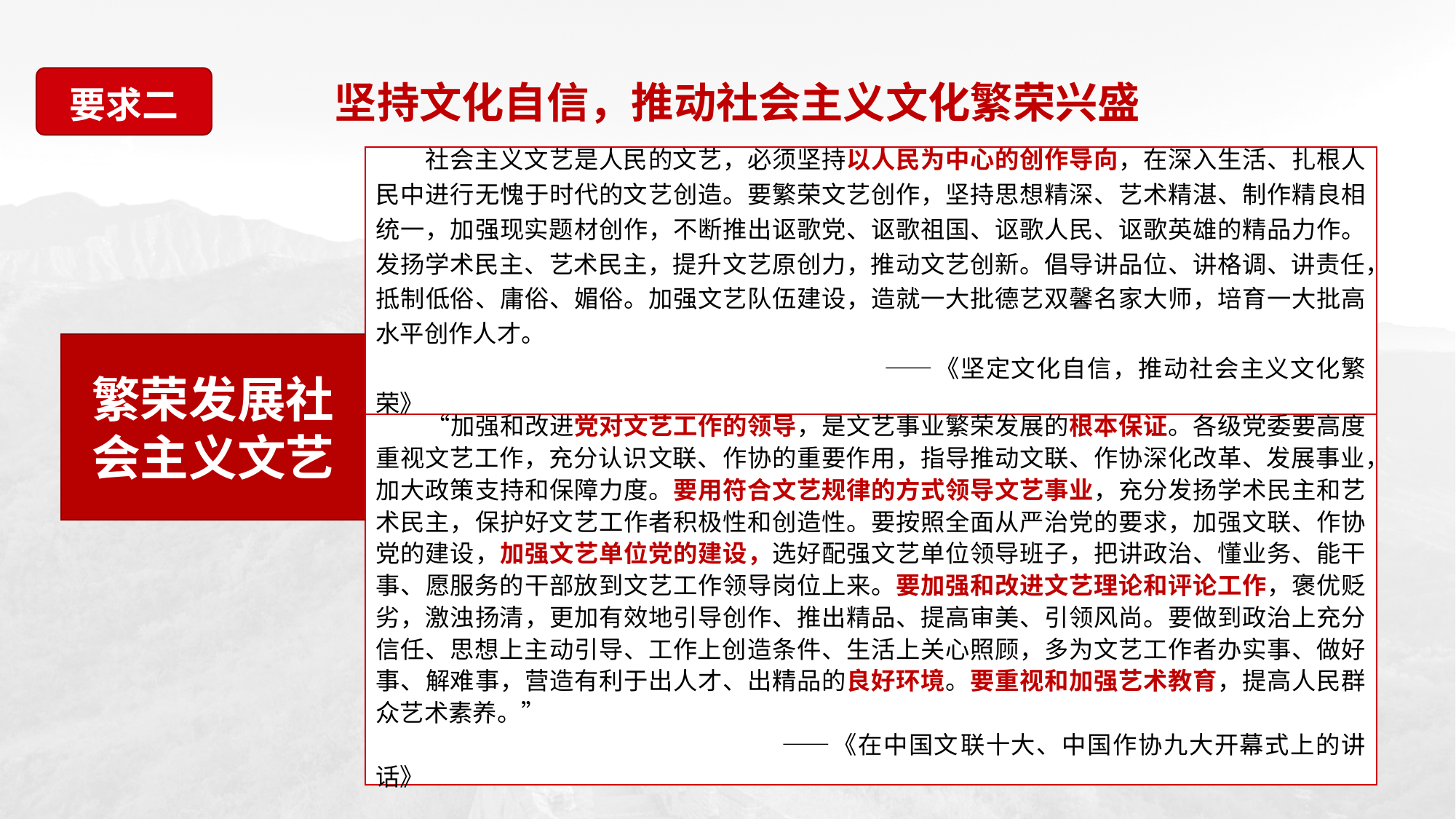

要求二
坚持文化自信，推动社会主义文化繁荣兴盛
3

　　社会主义文艺是人民的文艺，必须坚持以人民为中心的创作导向，在深入生活、扎根人民中进行无愧于时代的文艺创造。要繁荣文艺创作，坚持思想精深、艺术精湛、制作精良相统一，加强现实题材创作，不断推出讴歌党、讴歌祖国、讴歌人民、讴歌英雄的精品力作。发扬学术民主、艺术民主，提升文艺原创力，推动文艺创新。倡导讲品位、讲格调、讲责任，抵制低俗、庸俗、媚俗。加强文艺队伍建设，造就一大批德艺双馨名家大师，培育一大批高水平创作人才。
　　　　　　　　　　　　　　　　　　　　——《坚定文化自信，推动社会主义文化繁荣》

繁荣发展社会主义文艺
　　“加强和改进党对文艺工作的领导，是文艺事业繁荣发展的根本保证。各级党委要高度重视文艺工作，充分认识文联、作协的重要作用，指导推动文联、作协深化改革、发展事业，加大政策支持和保障力度。要用符合文艺规律的方式领导文艺事业，充分发扬学术民主和艺术民主，保护好文艺工作者积极性和创造性。要按照全面从严治党的要求，加强文联、作协党的建设，加强文艺单位党的建设，选好配强文艺单位领导班子，把讲政治、懂业务、能干事、愿服务的干部放到文艺工作领导岗位上来。要加强和改进文艺理论和评论工作，褒优贬劣，激浊扬清，更加有效地引导创作、推出精品、提高审美、引领风尚。要做到政治上充分信任、思想上主动引导、工作上创造条件、生活上关心照顾，多为文艺工作者办实事、做好事、解难事，营造有利于出人才、出精品的良好环境。要重视和加强艺术教育，提高人民群众艺术素养。”
　　　　　　　　　　　　　　　　——《在中国文联十大、中国作协九大开幕式上的讲话》